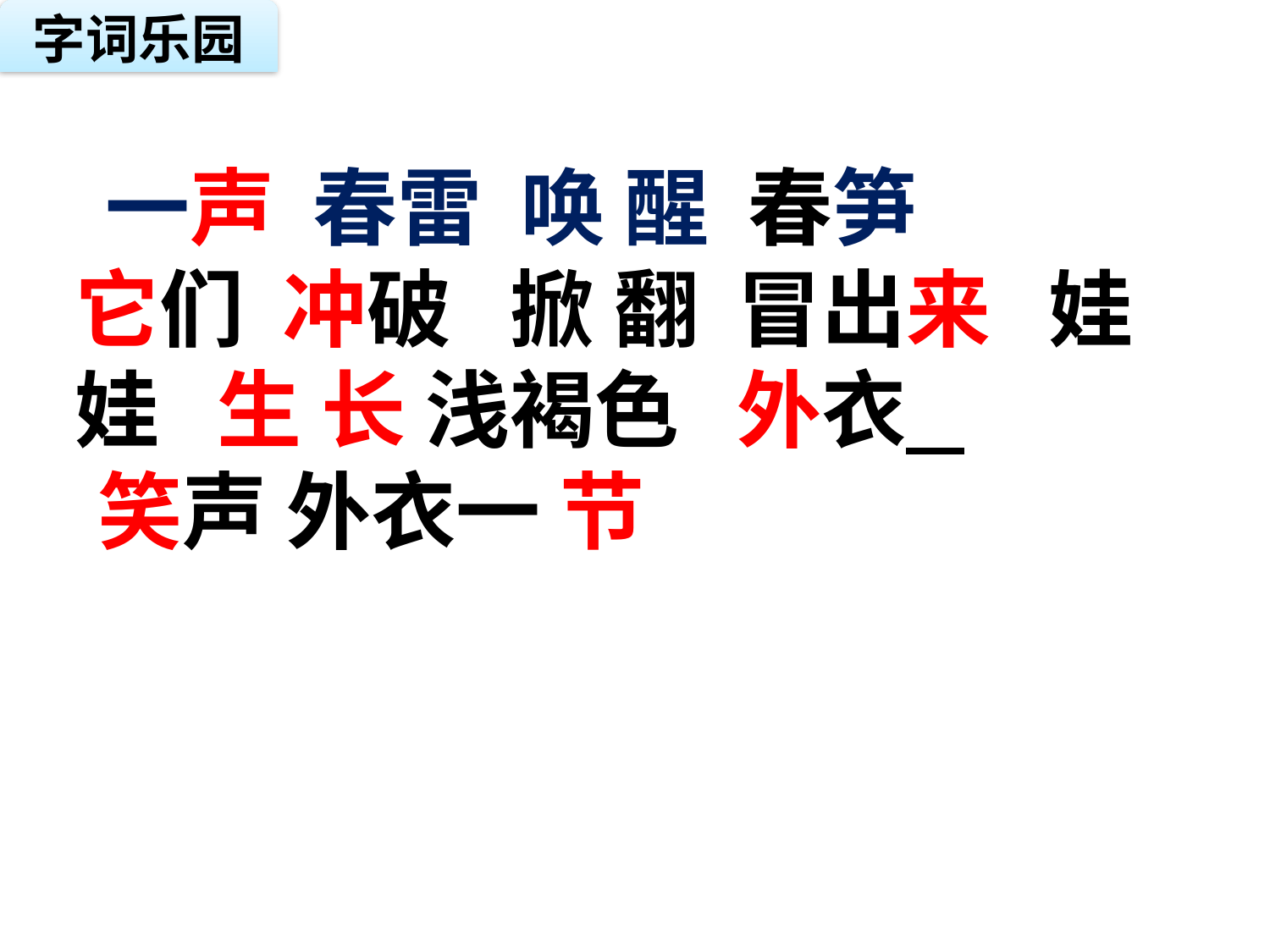

字词乐园
  一声  春雷  唤 醒  春笋
它们  冲破   掀 翻  冒出来        娃娃   生 长 浅褐色   外衣
 笑声 外衣一 节